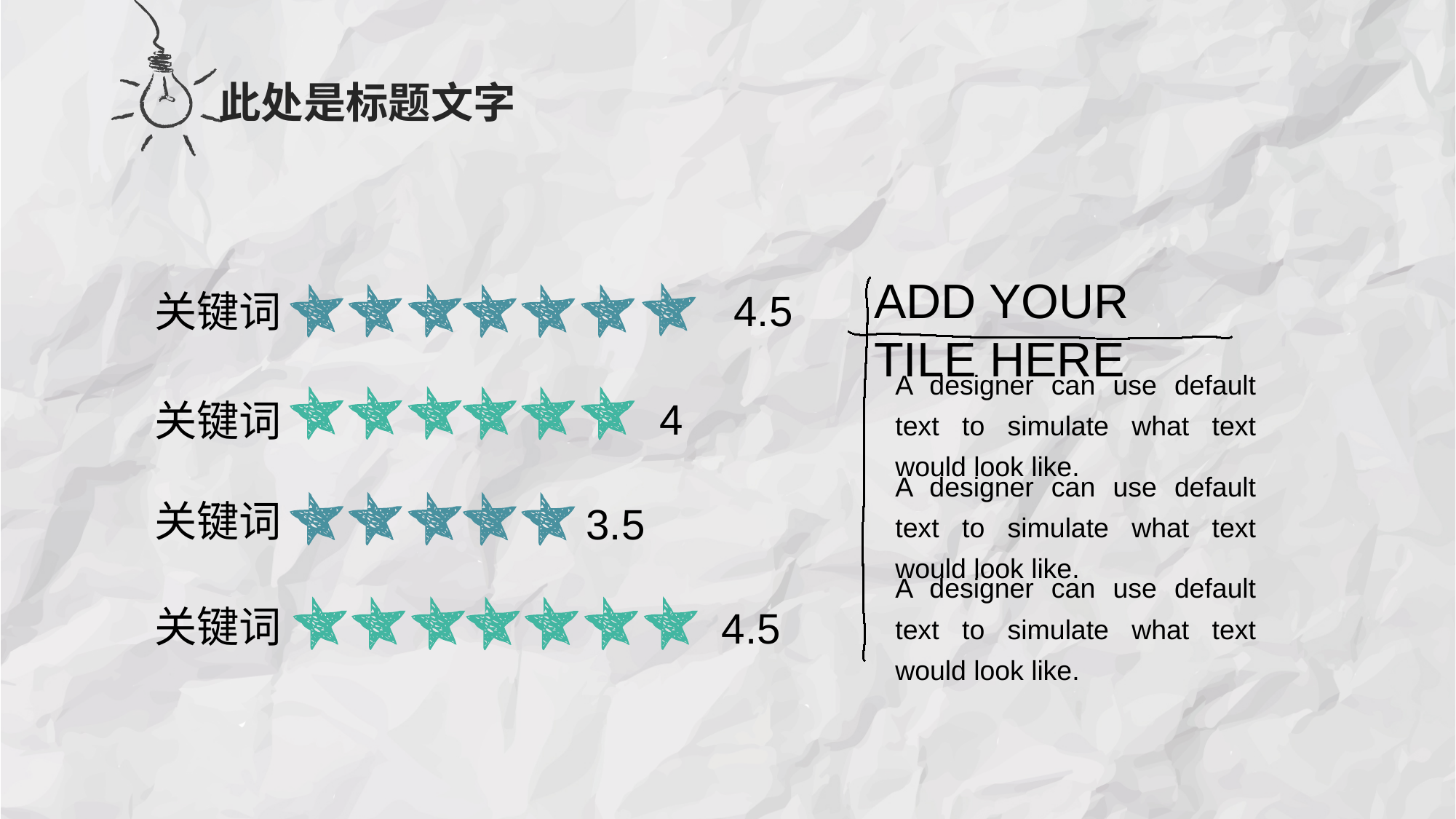

此处是标题文字
ADD YOUR TILE HERE
4.5

关键词

A designer can use default text to simulate what text would look like.

4
关键词
A designer can use default text to simulate what text would look like.

关键词
3.5

A designer can use default text to simulate what text would look like.
关键词
4.5